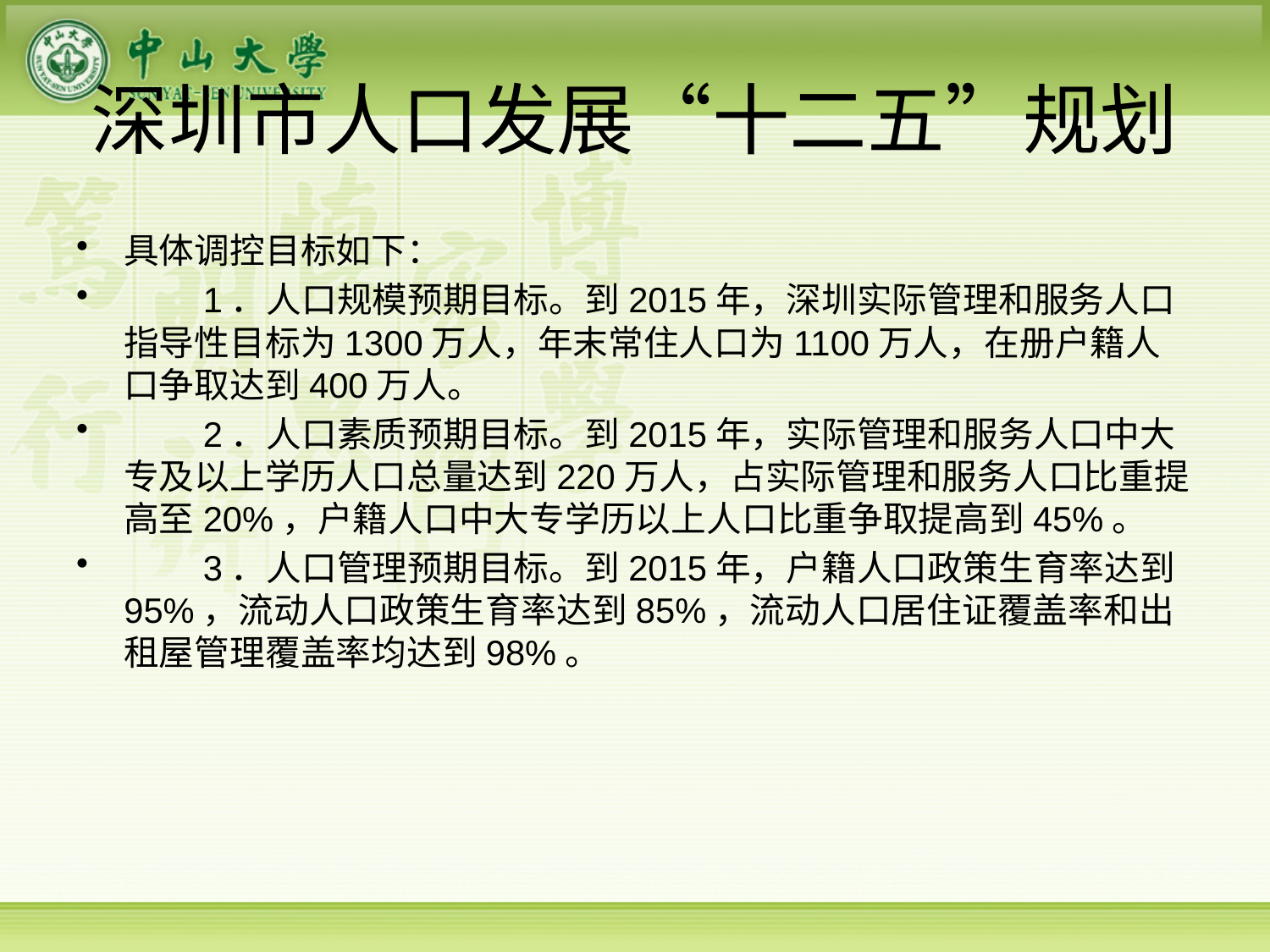

# 深圳市人口发展“十二五”规划
具体调控目标如下：
　　1．人口规模预期目标。到2015年，深圳实际管理和服务人口指导性目标为1300万人，年末常住人口为1100万人，在册户籍人口争取达到400万人。
　　2．人口素质预期目标。到2015年，实际管理和服务人口中大专及以上学历人口总量达到220万人，占实际管理和服务人口比重提高至20%，户籍人口中大专学历以上人口比重争取提高到45%。
　　3．人口管理预期目标。到2015年，户籍人口政策生育率达到95%，流动人口政策生育率达到85%，流动人口居住证覆盖率和出租屋管理覆盖率均达到98%。